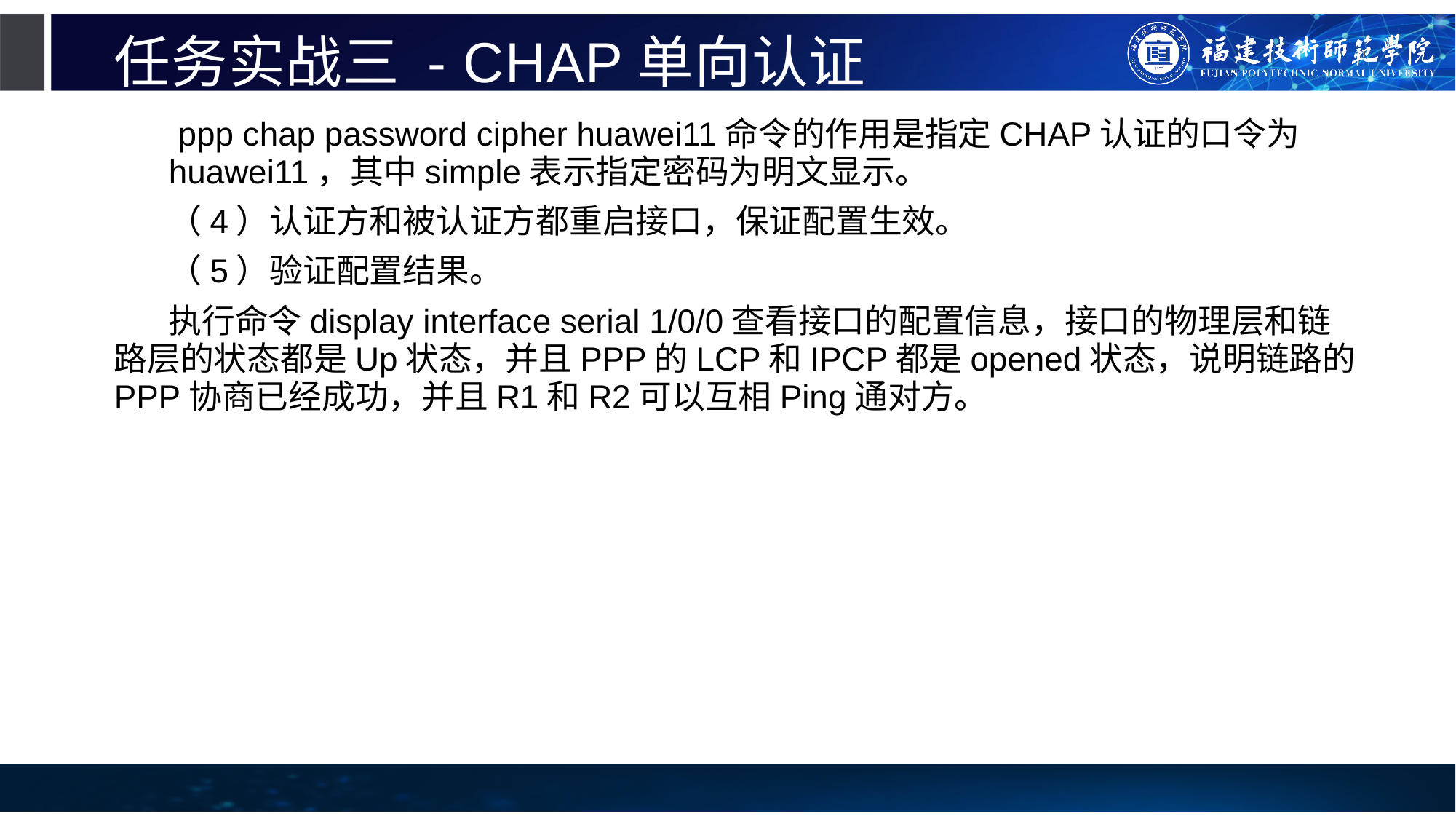

# 任务实战三 - CHAP单向认证
 ppp chap password cipher huawei11命令的作用是指定CHAP认证的口令为huawei11，其中simple表示指定密码为明文显示。
（4）认证方和被认证方都重启接口，保证配置生效。
（5）验证配置结果。
执行命令display interface serial 1/0/0查看接口的配置信息，接口的物理层和链路层的状态都是Up状态，并且PPP的LCP和IPCP都是opened状态，说明链路的PPP协商已经成功，并且R1和R2可以互相Ping通对方。